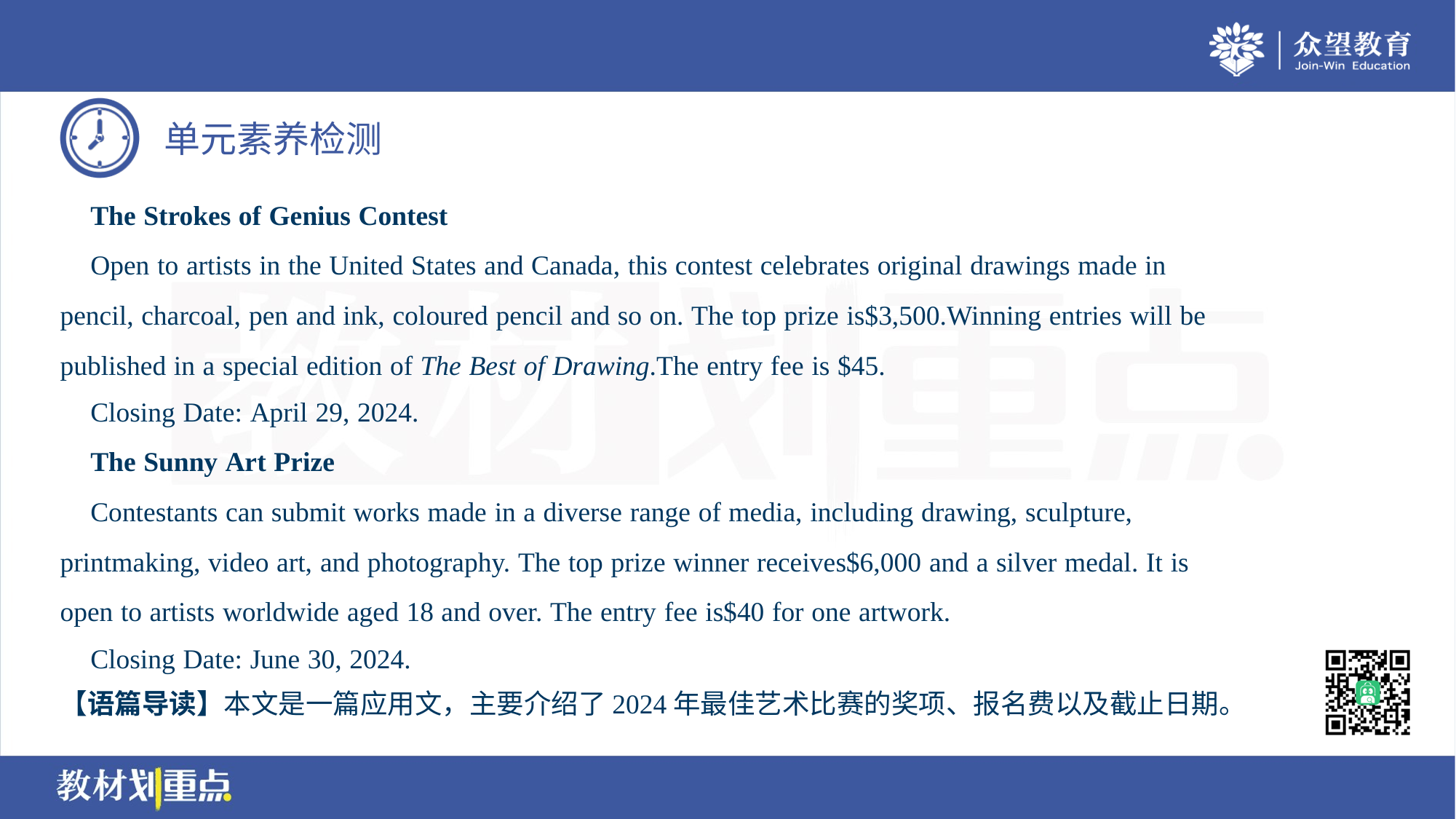

The Strokes of Genius Contest
    Open to artists in the United States and Canada, this contest celebrates original drawings made in
pencil, charcoal, pen and ink, coloured pencil and so on. The top prize is$3,500.Winning entries will be
published in a special edition of The Best of Drawing.The entry fee is $45.
    Closing Date: April 29, 2024.
    The Sunny Art Prize
    Contestants can submit works made in a diverse range of media, including drawing, sculpture,
printmaking, video art, and photography. The top prize winner receives$6,000 and a silver medal. It is
open to artists worldwide aged 18 and over. The entry fee is$40 for one artwork.
    Closing Date: June 30, 2024.
【语篇导读】本文是一篇应用文，主要介绍了2024年最佳艺术比赛的奖项、报名费以及截止日期。